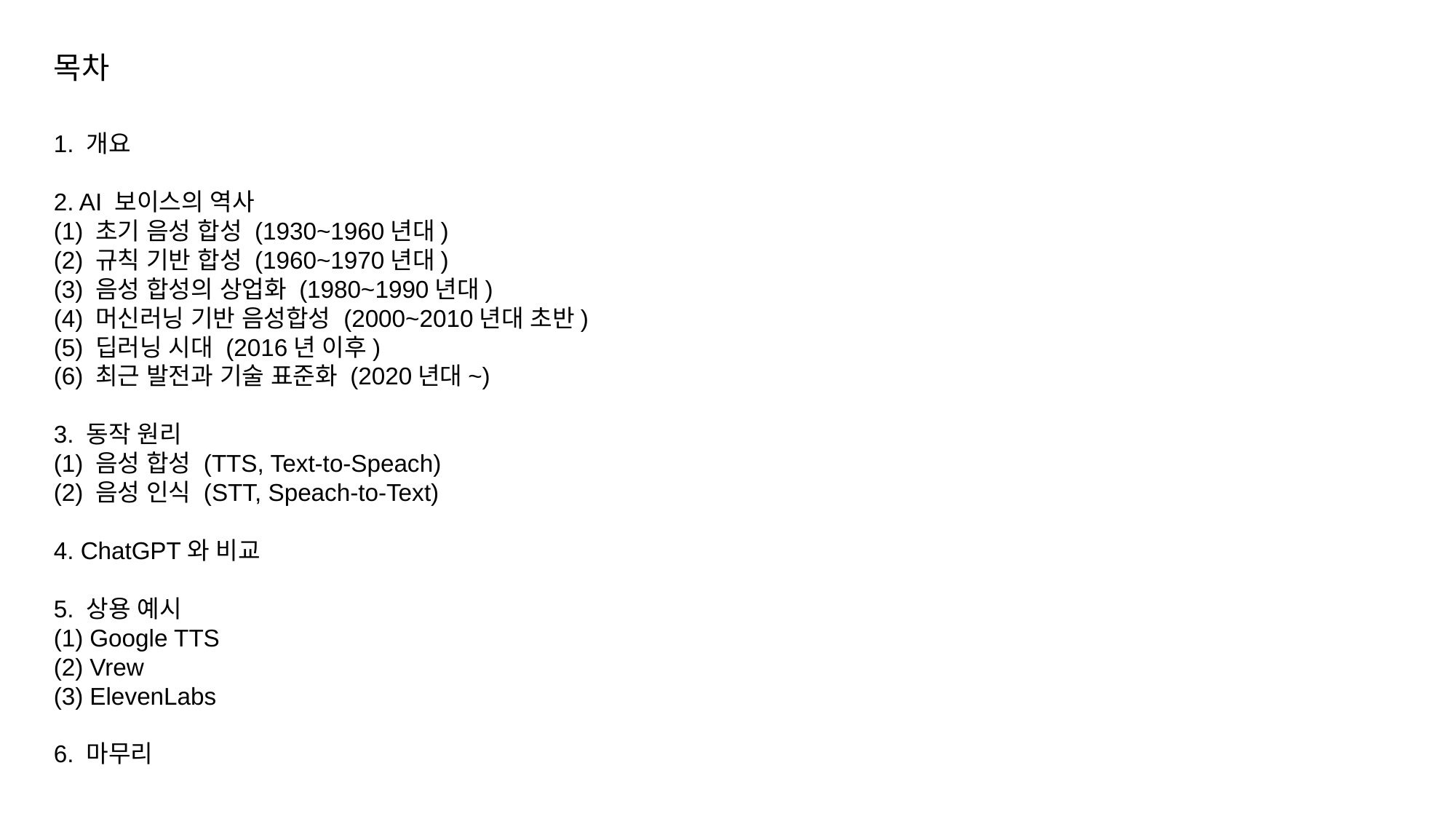

목차

1. 개요

2. AI 보이스의 역사
(1) 초기 음성 합성 (1930~1960년대)
(2) 규칙 기반 합성 (1960~1970년대)
(3) 음성 합성의 상업화 (1980~1990년대)
(4) 머신러닝 기반 음성합성 (2000~2010년대 초반)
(5) 딥러닝 시대 (2016년 이후)
(6) 최근 발전과 기술 표준화 (2020년대~)

3. 동작 원리
(1) 음성 합성 (TTS, Text-to-Speach)
(2) 음성 인식 (STT, Speach-to-Text)

4. ChatGPT와 비교

5. 상용 예시
(1) Google TTS
(2) Vrew
(3) ElevenLabs

6. 마무리